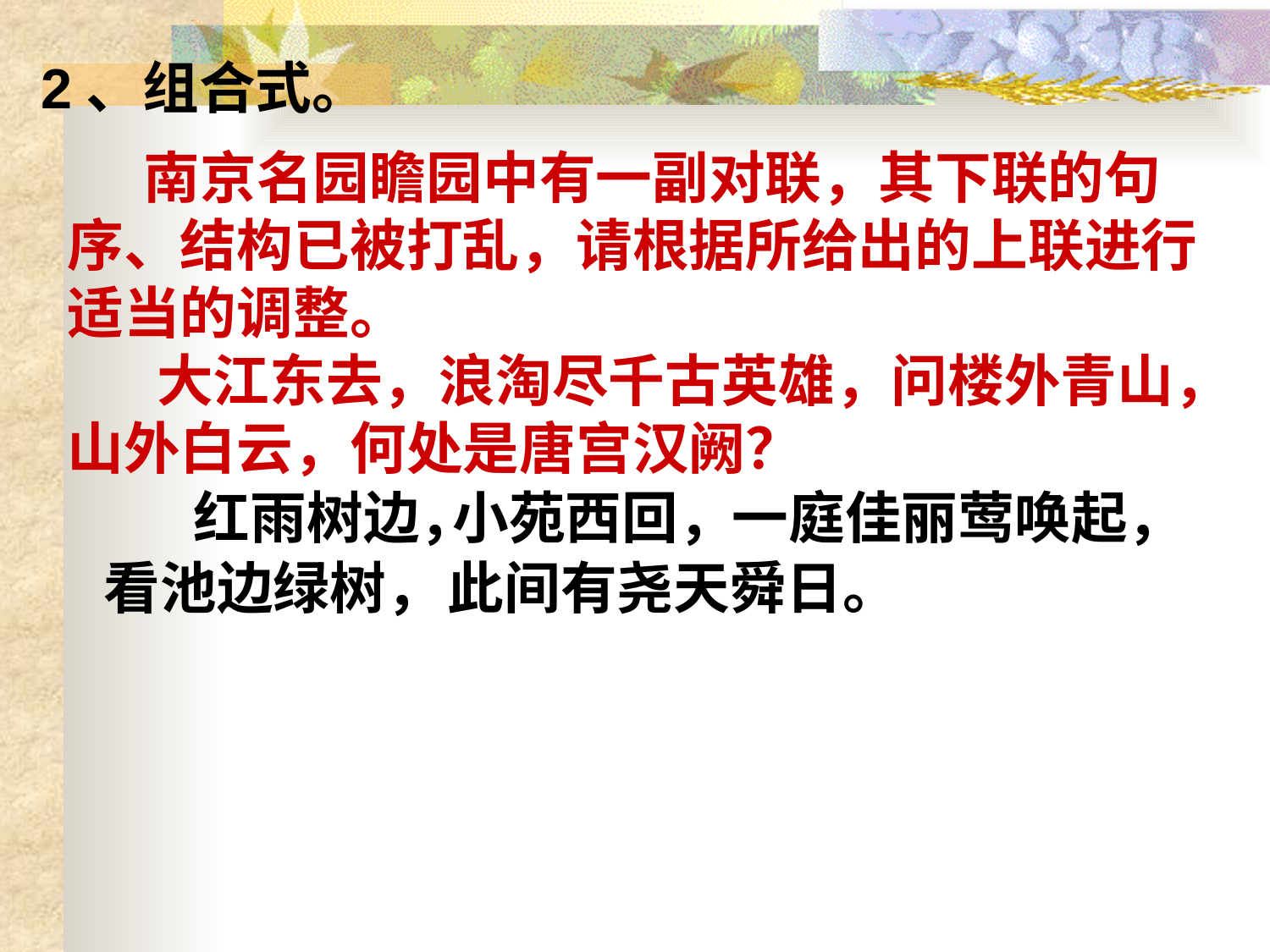

2、组合式。
  南京名园瞻园中有一副对联，其下联的句序、结构已被打乱，请根据所给出的上联进行适当的调整。
   大江东去，浪淘尽千古英雄，问楼外青山，山外白云，何处是唐宫汉阙？

 红雨树边，
小苑西回，
一庭佳丽莺唤起，
 看池边绿树，
此间有尧天舜日。